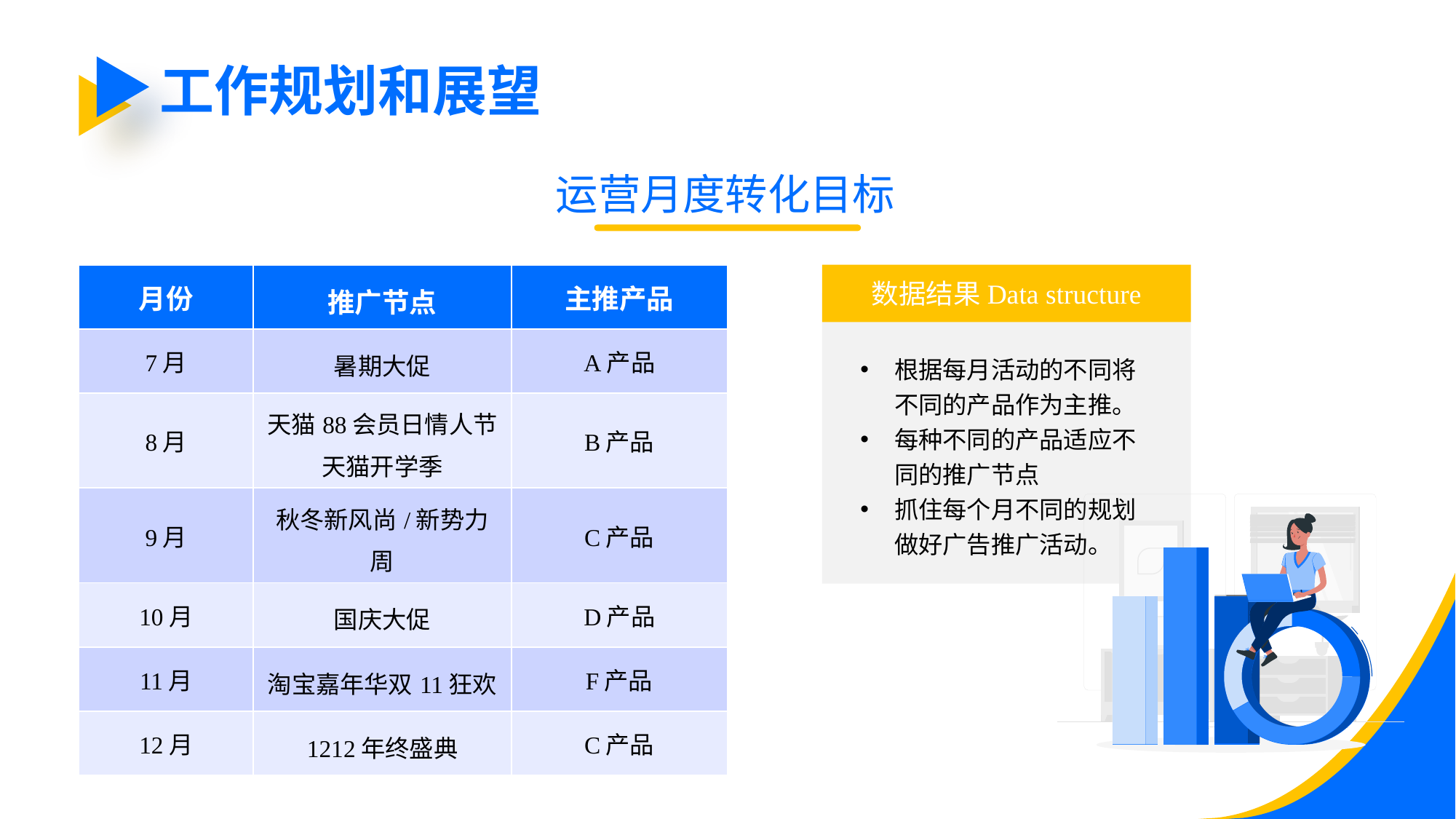

工作规划和展望
运营月度转化目标

| 月份 | 推广节点 | 主推产品 |
| --- | --- | --- |
| 7月 | 暑期大促 | A产品 |
| 8月 | 天猫88会员日情人节 天猫开学季 | B产品 |
| 9月 | 秋冬新风尚/新势力周 | C产品 |
| 10月 | 国庆大促 | D产品 |
| 11月 | 淘宝嘉年华双11狂欢 | F产品 |
| 12月 | 1212年终盛典 | C产品 |
数据结果Data structure

根据每月活动的不同将不同的产品作为主推。
每种不同的产品适应不同的推广节点
抓住每个月不同的规划做好广告推广活动。